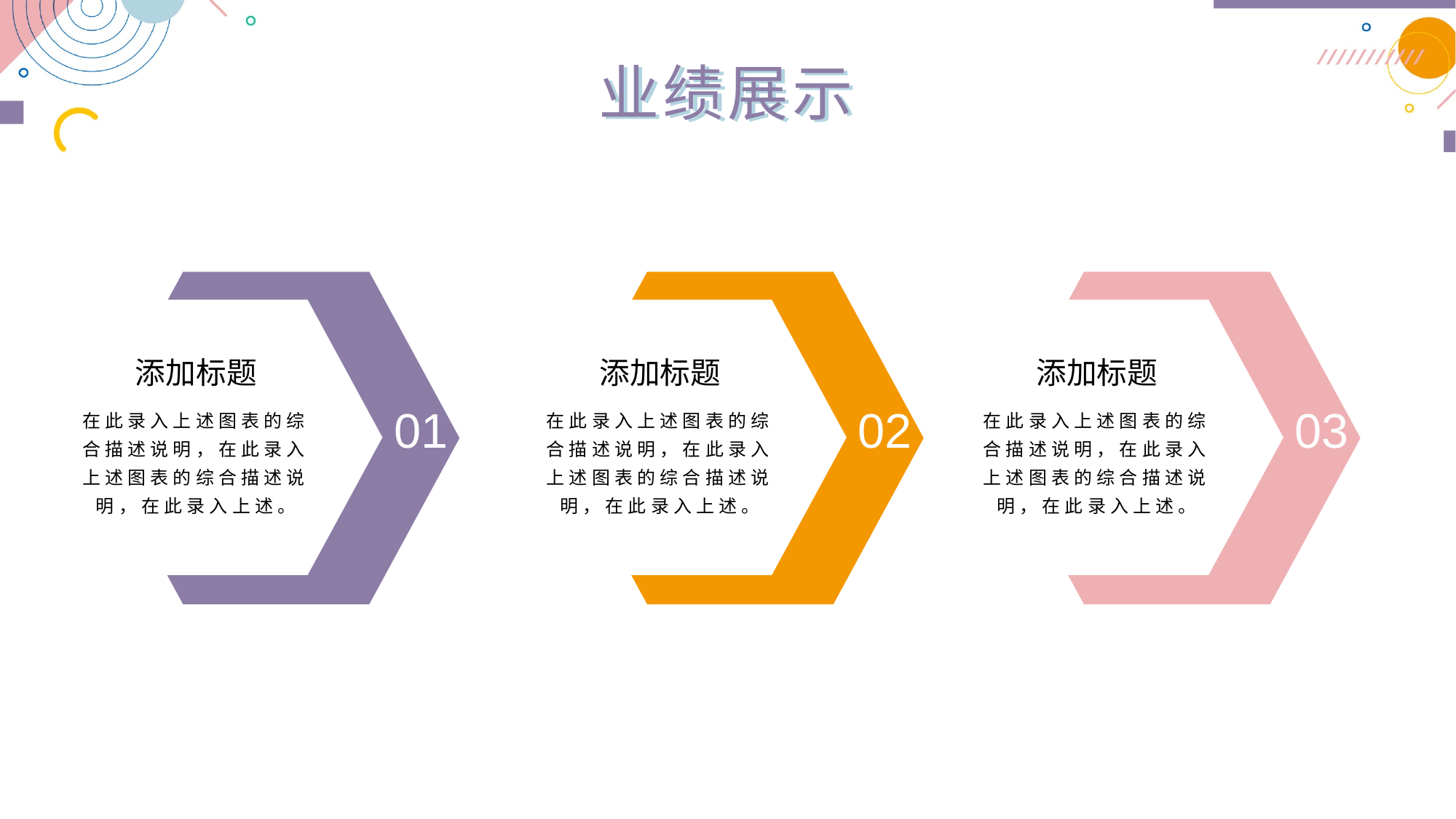

业绩展示
业绩展示

添加标题
添加标题
添加标题
01
02
03
在此录入上述图表的综合描述说明，在此录入上述图表的综合描述说明，在此录入上述。
在此录入上述图表的综合描述说明，在此录入上述图表的综合描述说明，在此录入上述。
在此录入上述图表的综合描述说明，在此录入上述图表的综合描述说明，在此录入上述。